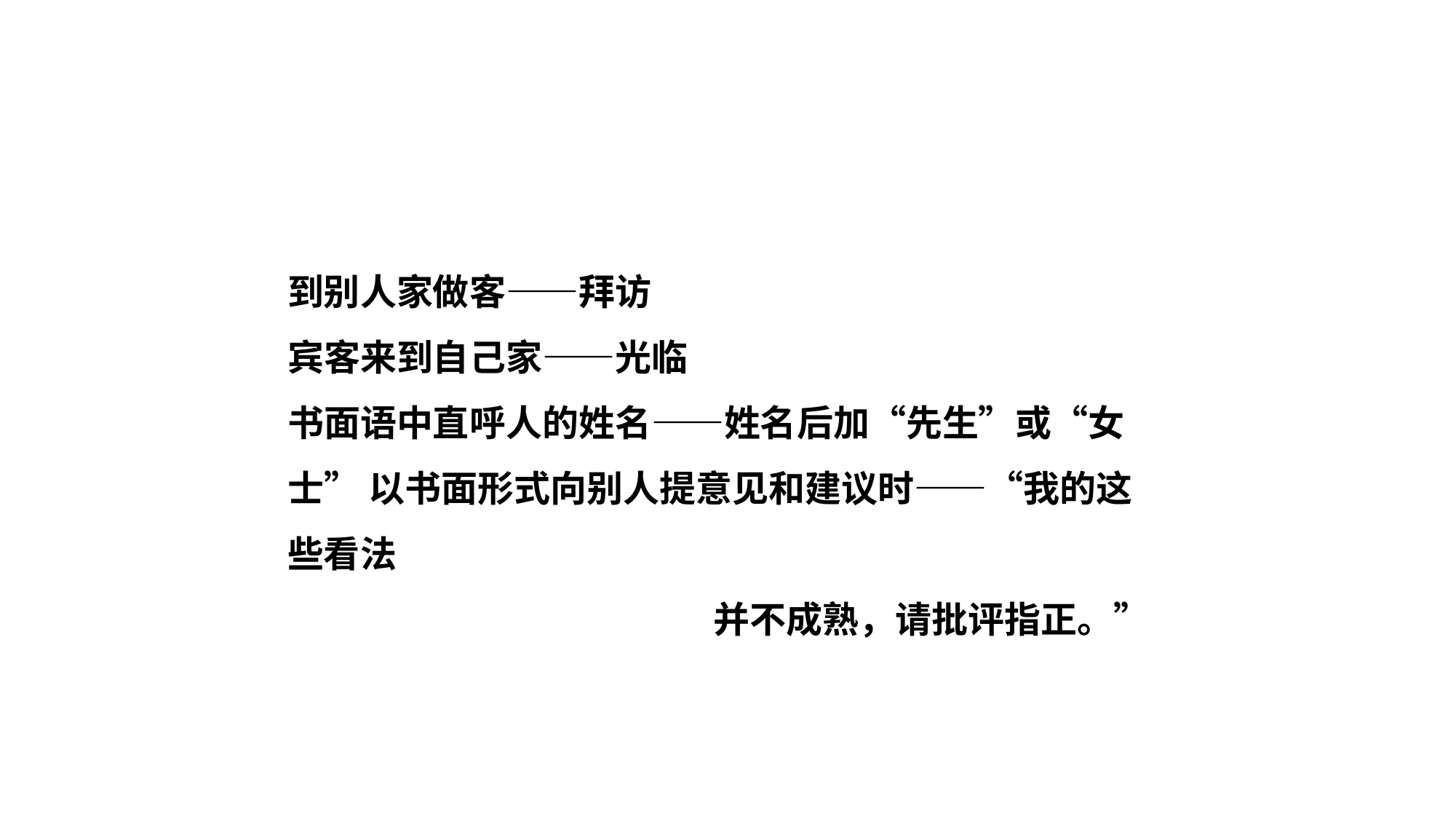

到别人家做客——拜访
宾客来到自己家——光临
书面语中直呼人的姓名——姓名后加“先生”或“女士” 以书面形式向别人提意见和建议时——“我的这些看法
                                                   并不成熟，请批评指正。”